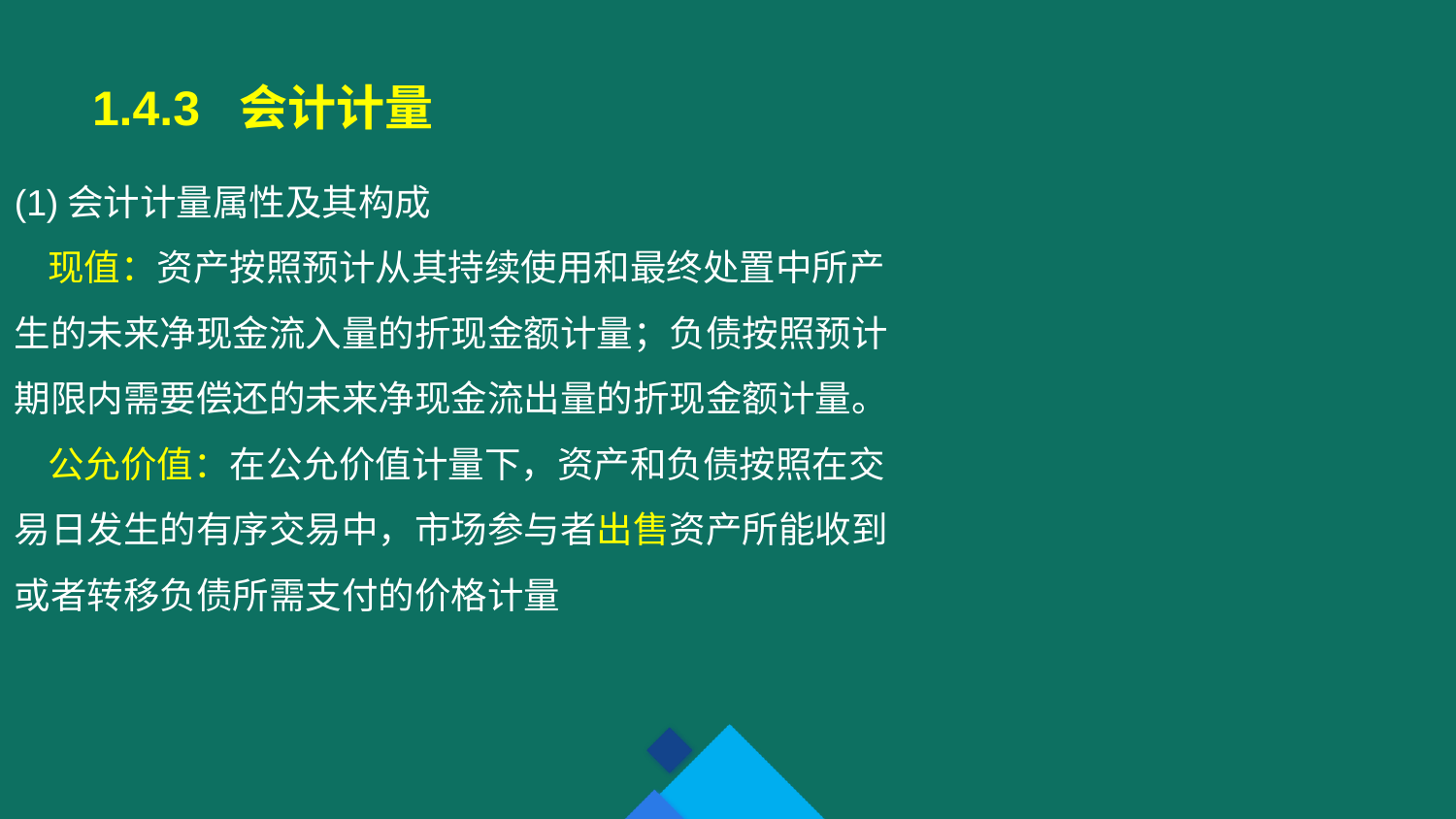

1.4.3  会计计量
(1)会计计量属性及其构成
   现值：资产按照预计从其持续使用和最终处置中所产生的未来净现金流入量的折现金额计量；负债按照预计期限内需要偿还的未来净现金流出量的折现金额计量。
   公允价值：在公允价值计量下，资产和负债按照在交易日发生的有序交易中，市场参与者出售资产所能收到或者转移负债所需支付的价格计量